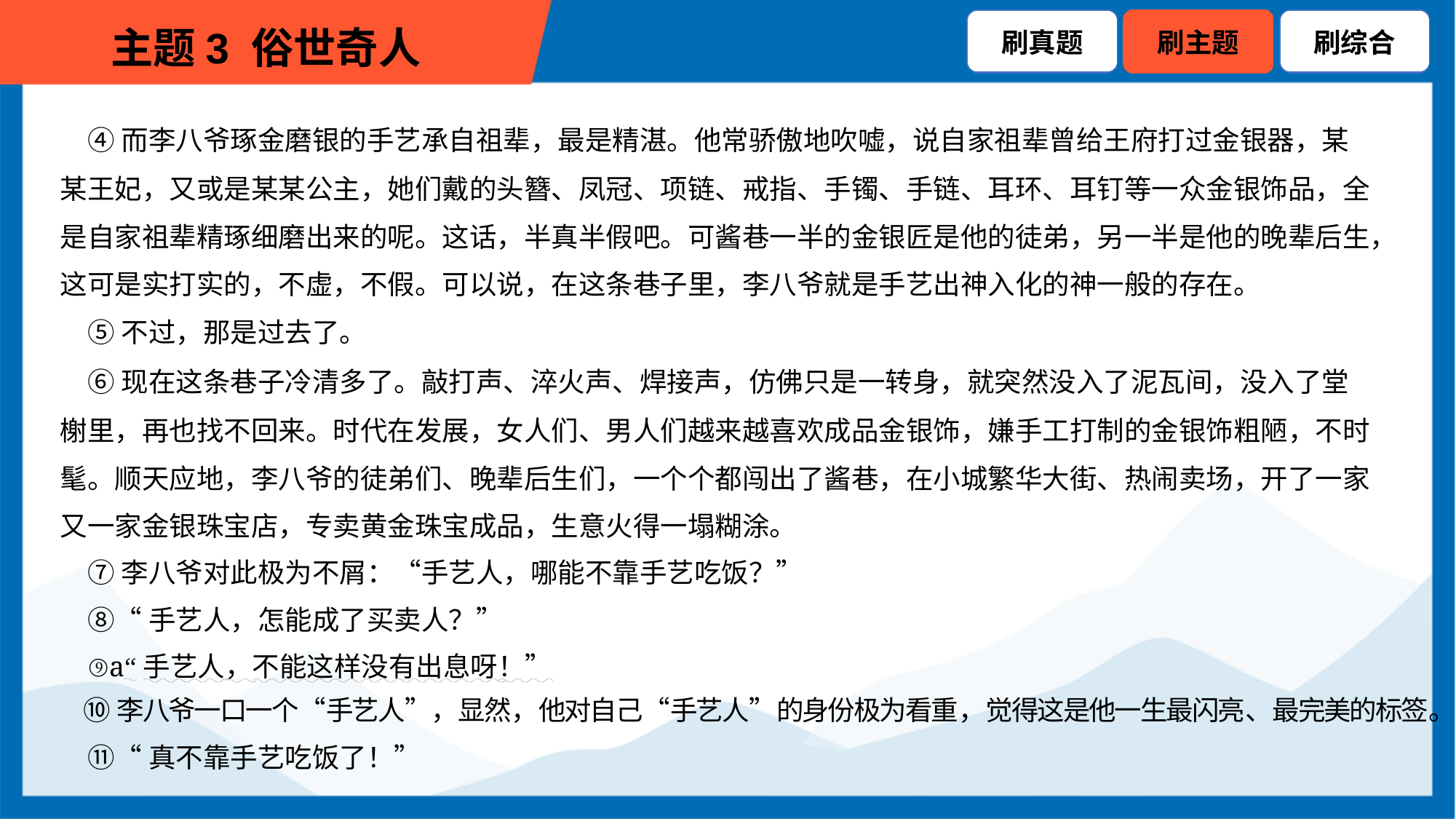

④而李八爷琢金磨银的手艺承自祖辈，最是精湛。他常骄傲地吹嘘，说自家祖辈曾给王府打过金银器，某
某王妃，又或是某某公主，她们戴的头簪、凤冠、项链、戒指、手镯、手链、耳环、耳钉等一众金银饰品，全
是自家祖辈精琢细磨出来的呢。这话，半真半假吧。可酱巷一半的金银匠是他的徒弟，另一半是他的晚辈后生，
这可是实打实的，不虚，不假。可以说，在这条巷子里，李八爷就是手艺出神入化的神一般的存在。
    ⑤不过，那是过去了。
    ⑥现在这条巷子冷清多了。敲打声、淬火声、焊接声，仿佛只是一转身，就突然没入了泥瓦间，没入了堂
榭里，再也找不回来。时代在发展，女人们、男人们越来越喜欢成品金银饰，嫌手工打制的金银饰粗陋，不时
髦。顺天应地，李八爷的徒弟们、晚辈后生们，一个个都闯出了酱巷，在小城繁华大街、热闹卖场，开了一家
又一家金银珠宝店，专卖黄金珠宝成品，生意火得一塌糊涂。
    ⑦李八爷对此极为不屑：“手艺人，哪能不靠手艺吃饭？”
    ⑧“手艺人，怎能成了买卖人？”
    ⑨a“手艺人，不能这样没有出息呀！”
    ⑩李八爷一口一个“手艺人”，显然，他对自己“手艺人”的身份极为看重，觉得这是他一生最闪亮、最完美的标签。
    ⑪“真不靠手艺吃饭了！”